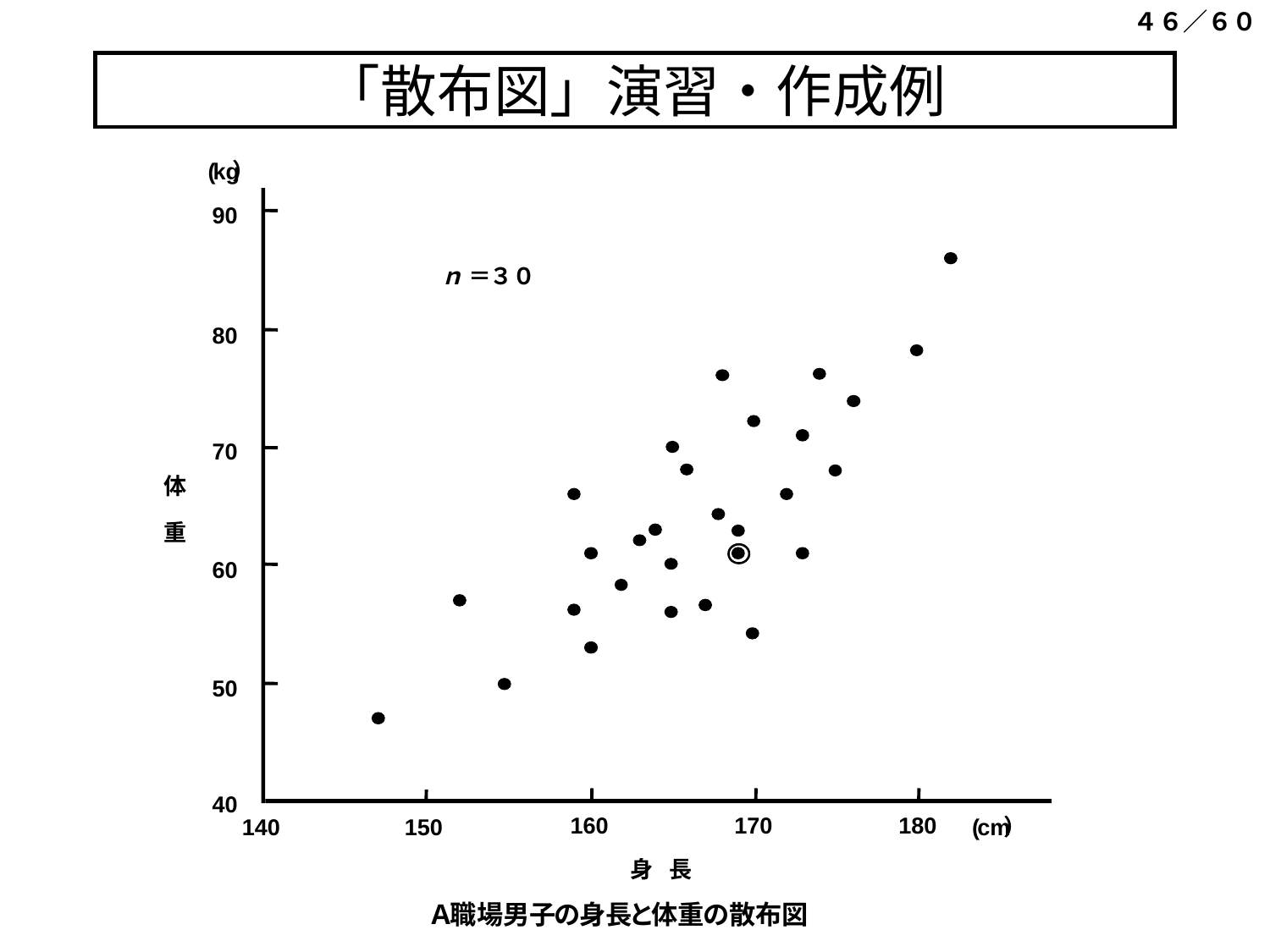

４６／６０
# 「散布図」演習・作成例

(
kg
）

90

ｎ ＝
３０

80

70

体

重

60

50

40

160
170
180
140
150
(
cm
）
身   長
Ａ
職場男子
の
身長
と
体重
の
散布図